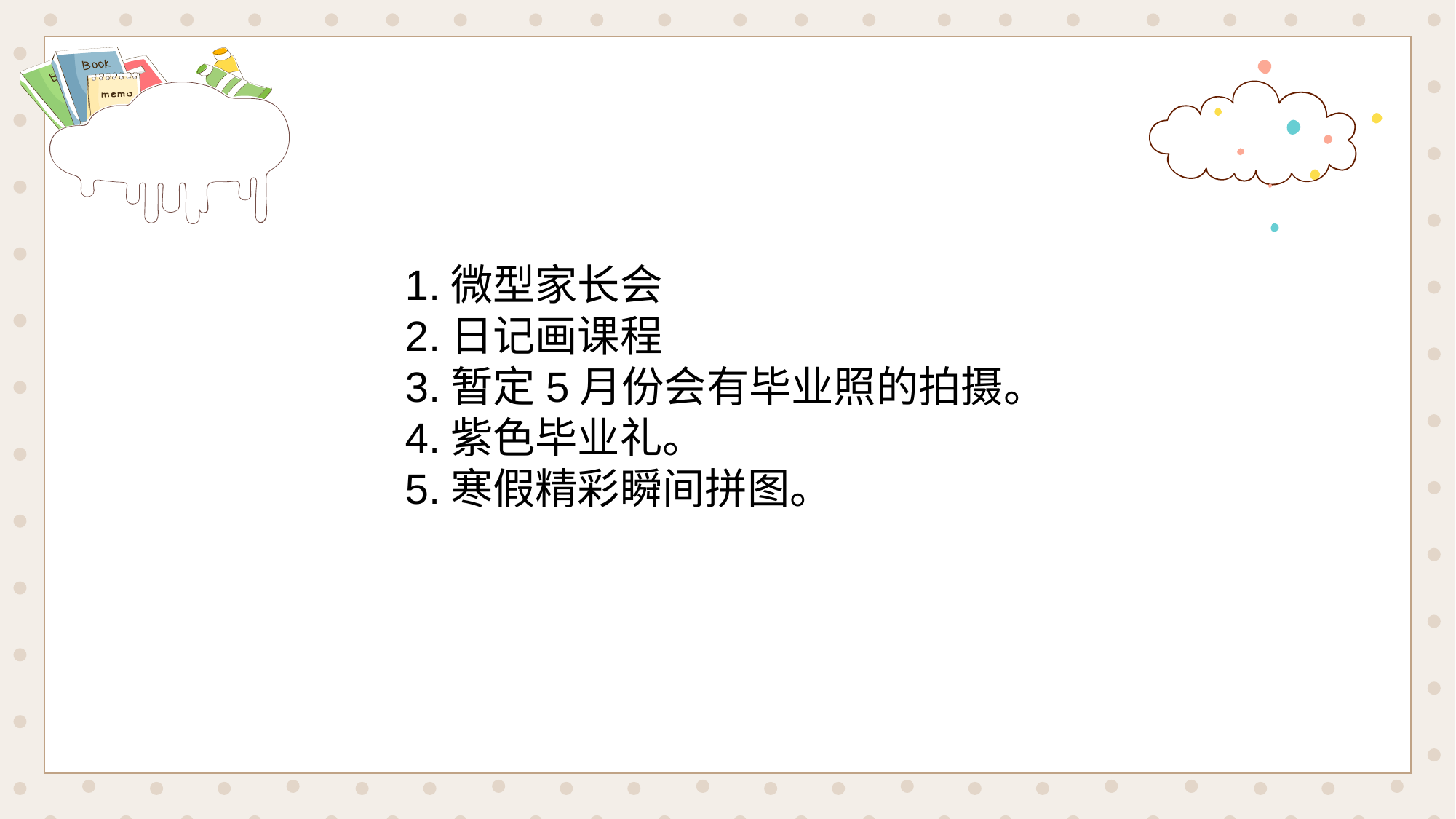

1.微型家长会
2.日记画课程
3.暂定5月份会有毕业照的拍摄。
4.紫色毕业礼。
5.寒假精彩瞬间拼图。